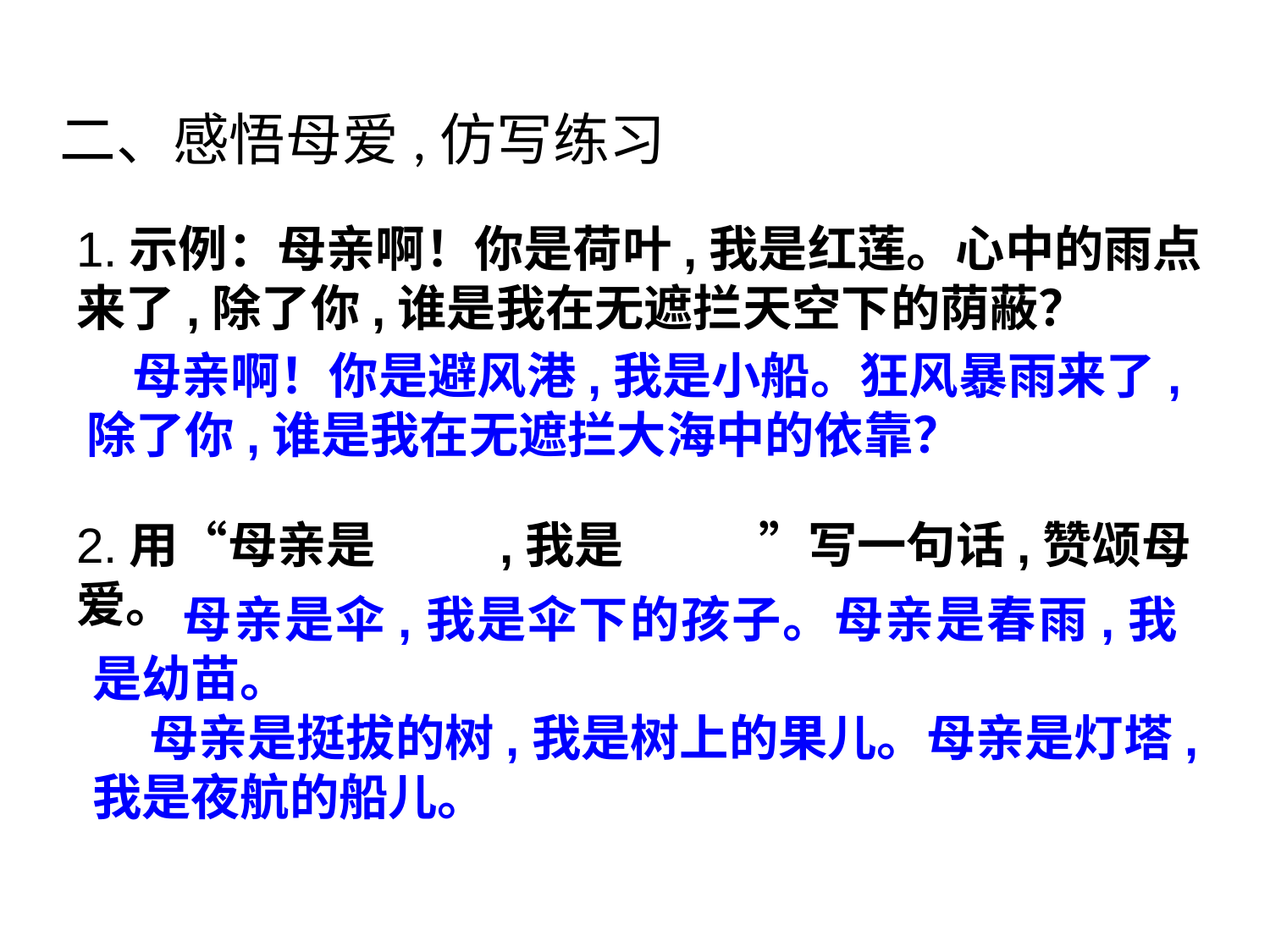

二、感悟母爱,仿写练习
1.示例：母亲啊！你是荷叶,我是红莲。心中的雨点来了,除了你,谁是我在无遮拦天空下的荫蔽？

2.用“母亲是          ,我是            ”写一句话,赞颂母爱。
   母亲啊！你是避风港,我是小船。狂风暴雨来了,除了你,谁是我在无遮拦大海中的依靠？
       母亲是伞,我是伞下的孩子。母亲是春雨,我是幼苗。
    母亲是挺拔的树,我是树上的果儿。母亲是灯塔,我是夜航的船儿。